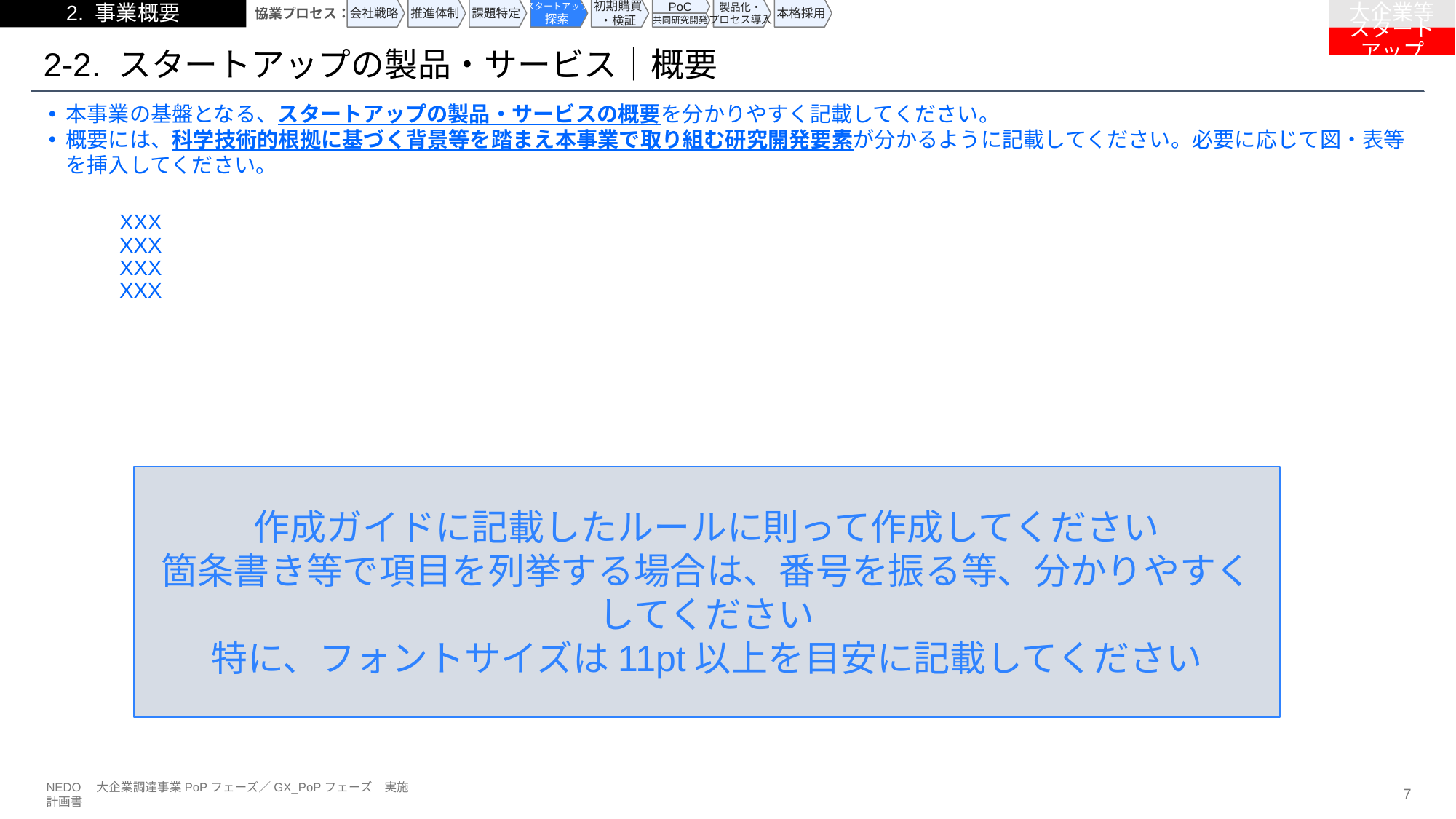

2. 事業概要
協業プロセス：
会社戦略
推進体制
課題特定
スタートアップ
探索
初期購買
・検証
PoC
製品化・
プロセス導入
本格採用
大企業等
共同研究開発
スタートアップ
# 2-2. スタートアップの製品・サービス｜概要
本事業の基盤となる、スタートアップの製品・サービスの概要を分かりやすく記載してください。
概要には、科学技術的根拠に基づく背景等を踏まえ本事業で取り組む研究開発要素が分かるように記載してください。必要に応じて図・表等を挿入してください。
XXX
XXX
XXX
XXX
作成ガイドに記載したルールに則って作成してください
箇条書き等で項目を列挙する場合は、番号を振る等、分かりやすくしてください
特に、フォントサイズは11pt以上を目安に記載してください
NEDO　大企業調達事業PoPフェーズ／GX_PoPフェーズ　実施計画書
7